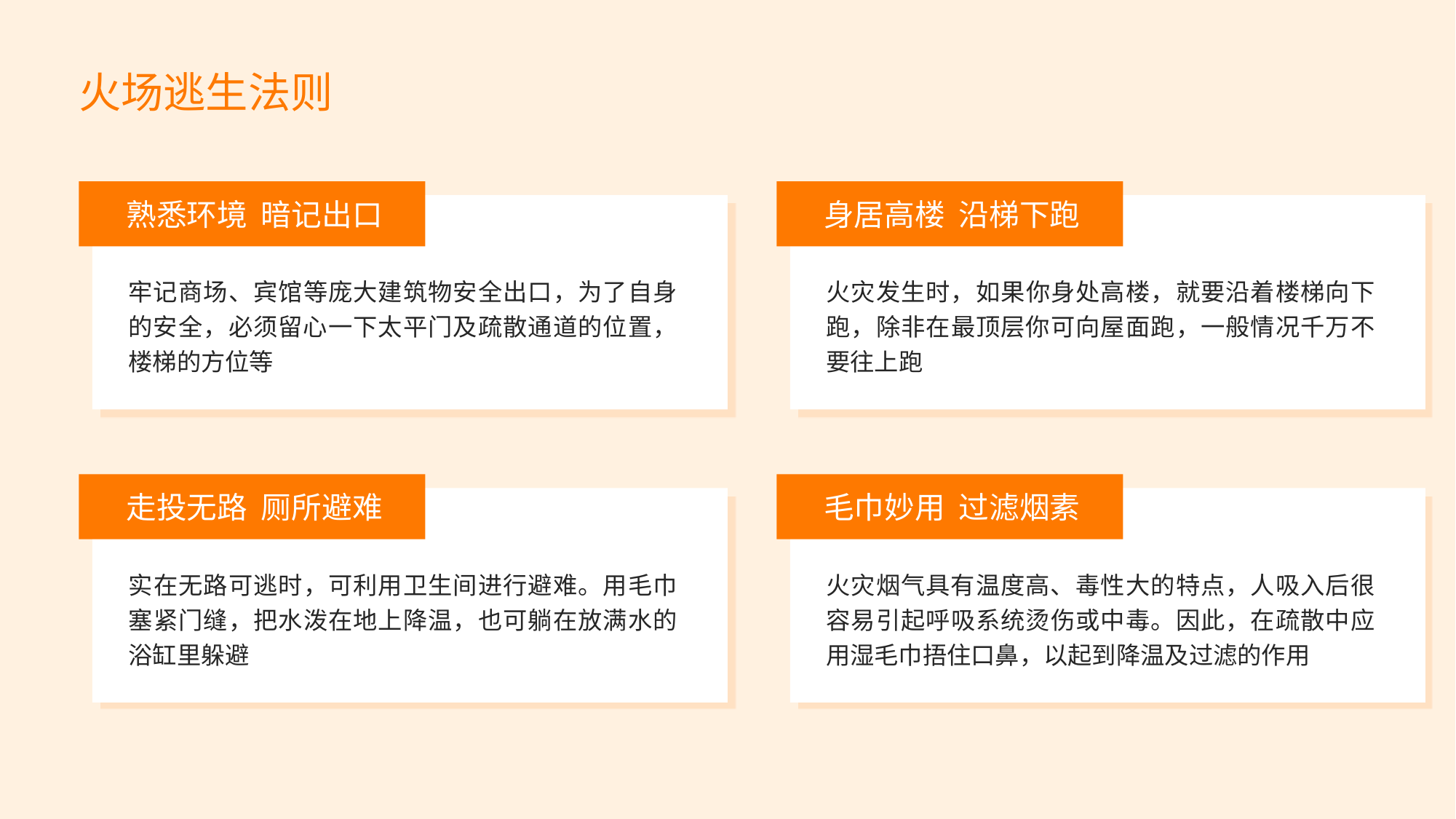

火场逃生法则
熟悉环境  暗记出口

牢记商场、宾馆等庞大建筑物安全出口，为了自身的安全，必须留心一下太平门及疏散通道的位置，楼梯的方位等
身居高楼  沿梯下跑

火灾发生时，如果你身处高楼，就要沿着楼梯向下跑，除非在最顶层你可向屋面跑，一般情况千万不要往上跑
走投无路  厕所避难

实在无路可逃时，可利用卫生间进行避难。用毛巾塞紧门缝，把水泼在地上降温，也可躺在放满水的浴缸里躲避
毛巾妙用  过滤烟素

火灾烟气具有温度高、毒性大的特点，人吸入后很容易引起呼吸系统烫伤或中毒。因此，在疏散中应用湿毛巾捂住口鼻，以起到降温及过滤的作用